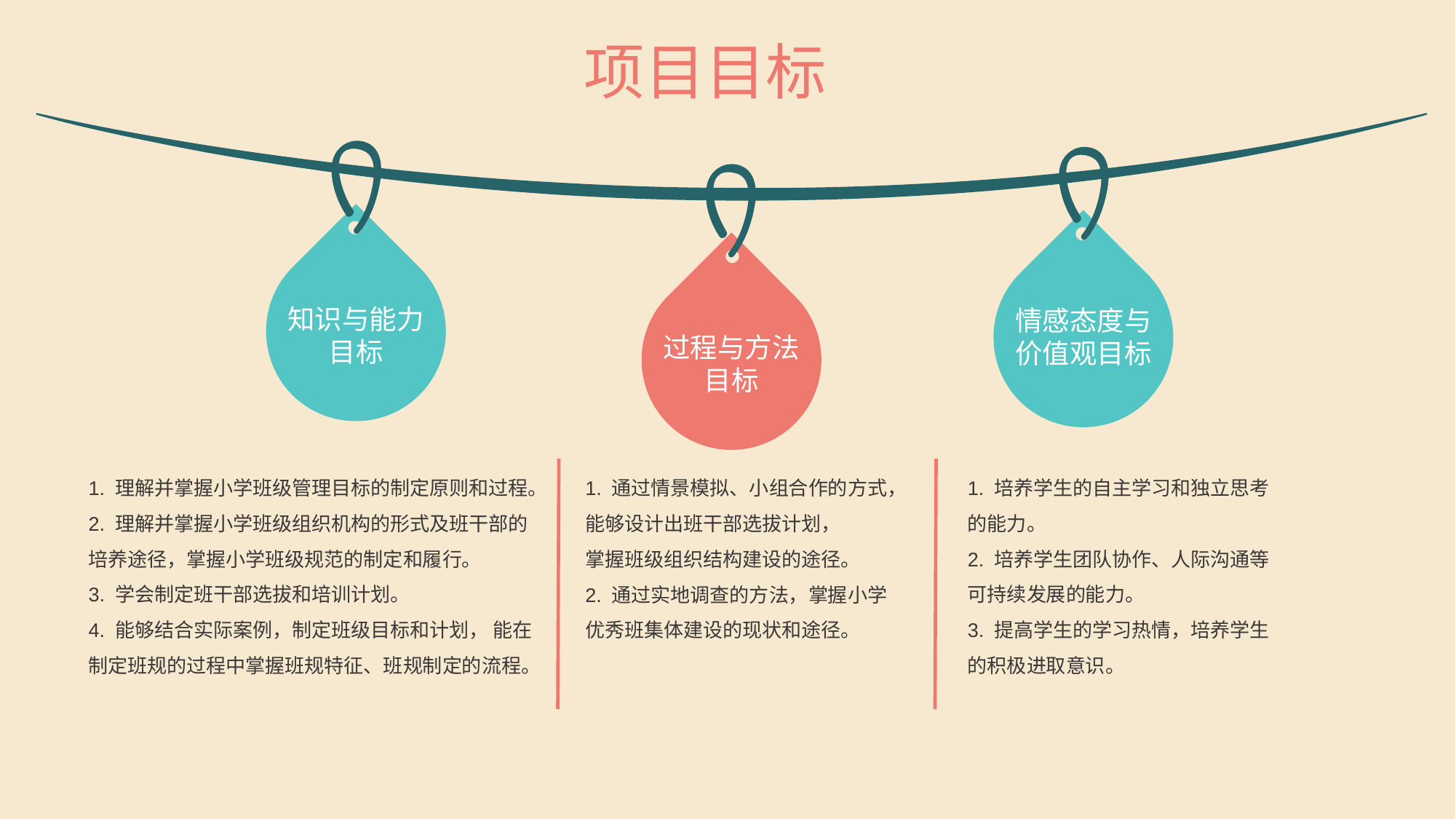

项目目标

知识与能力目标

情感态度与价值观目标

过程与方法目标
1. 理解并掌握小学班级管理目标的制定原则和过程。
2. 理解并掌握小学班级组织机构的形式及班干部的培养途径，掌握小学班级规范的制定和履行。
3. 学会制定班干部选拔和培训计划。
4. 能够结合实际案例，制定班级目标和计划， 能在制定班规的过程中掌握班规特征、班规制定的流程。
1. 通过情景模拟、小组合作的方式，能够设计出班干部选拔计划，
掌握班级组织结构建设的途径。
2. 通过实地调查的方法，掌握小学优秀班集体建设的现状和途径。
1. 培养学生的自主学习和独立思考的能力。
2. 培养学生团队协作、人际沟通等可持续发展的能力。
3. 提高学生的学习热情，培养学生的积极进取意识。